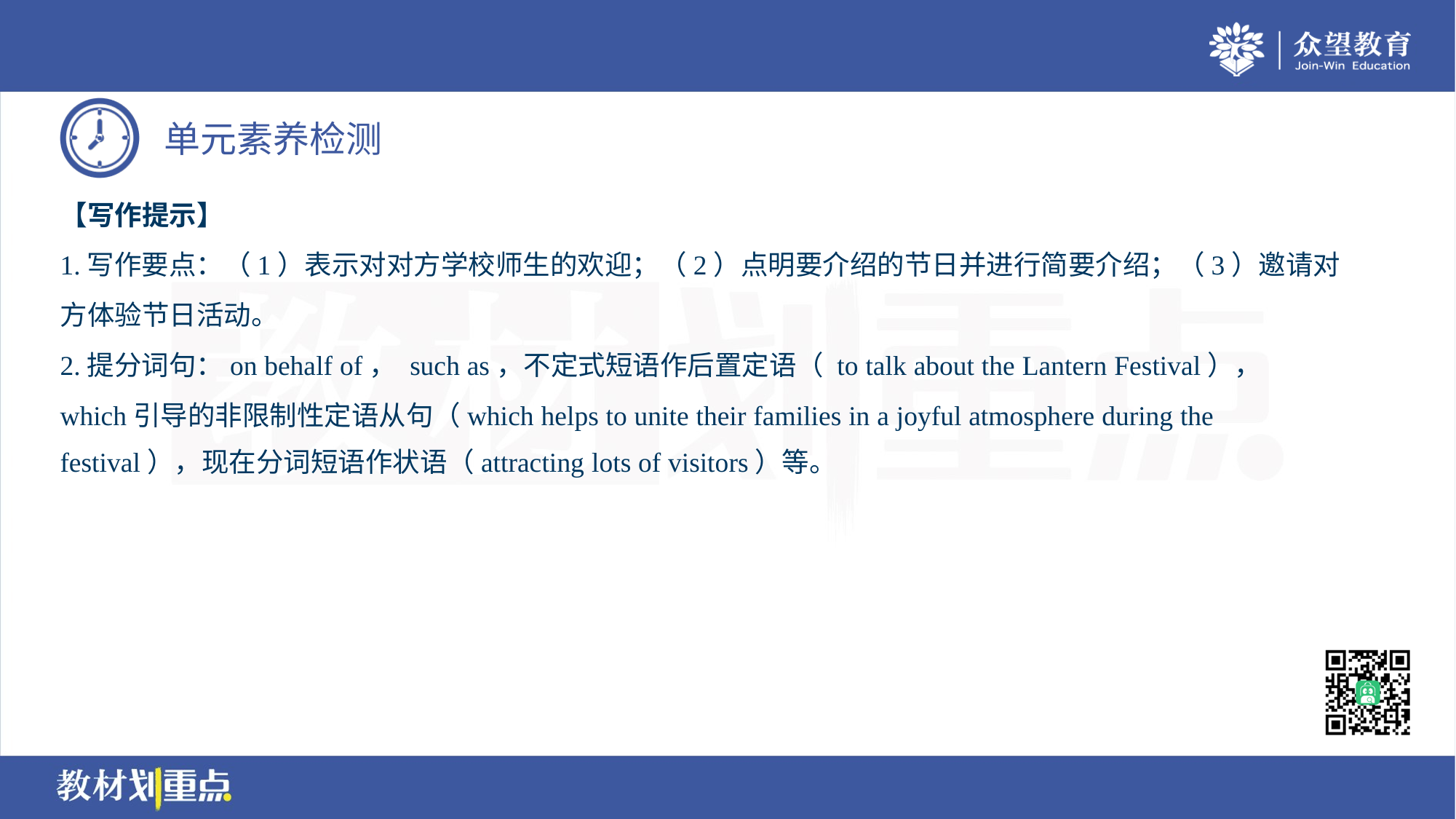

【写作提示】
1.写作要点：（1）表示对对方学校师生的欢迎；（2）点明要介绍的节日并进行简要介绍；（3）邀请对
方体验节日活动。
2.提分词句：on behalf of， such as，不定式短语作后置定语（ to talk about the Lantern Festival），
which引导的非限制性定语从句（which helps to unite their families in a joyful atmosphere during the
festival），现在分词短语作状语（attracting lots of visitors）等。